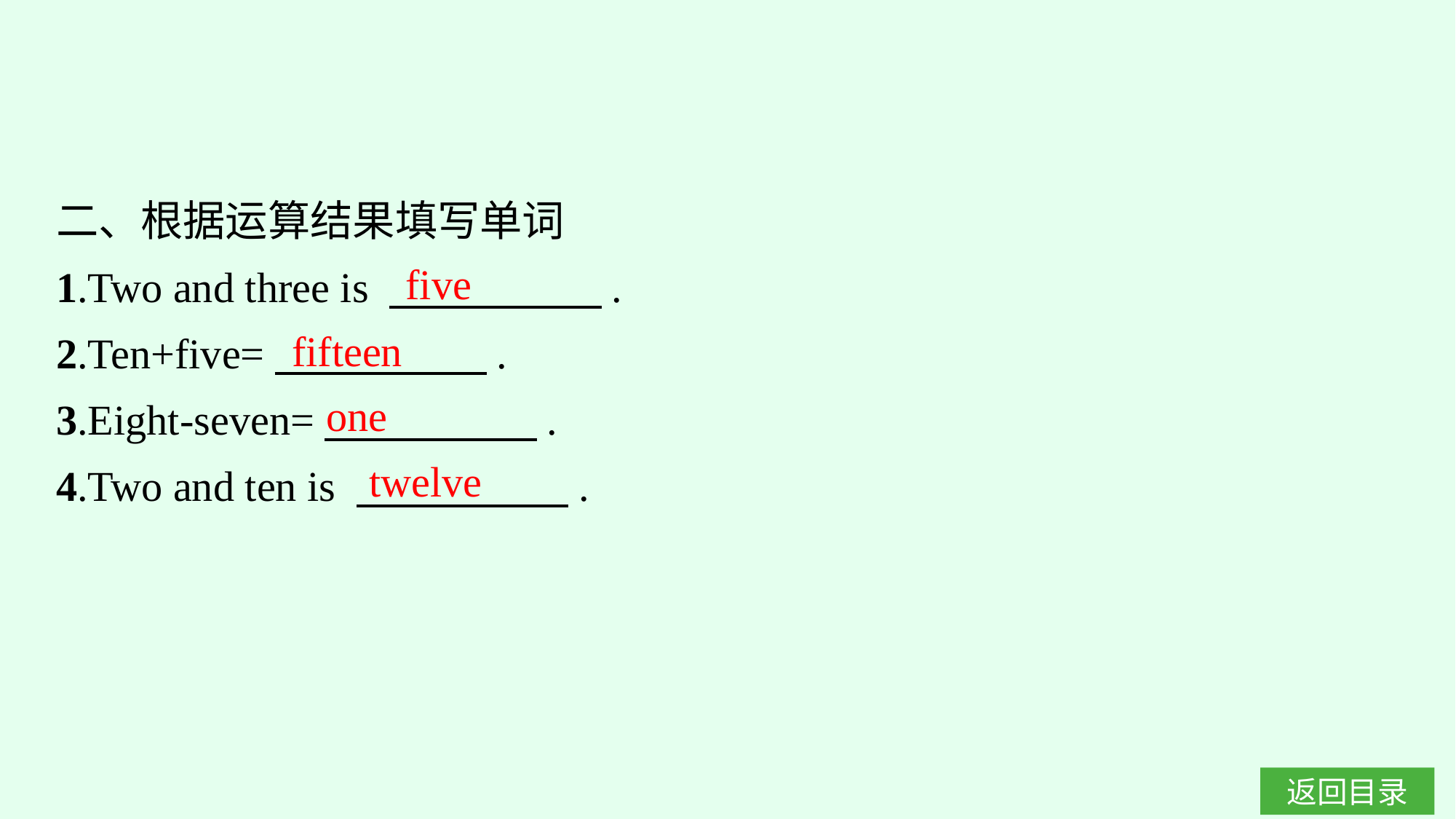

二、根据运算结果填写单词
1.Two and three is 　　　　　.
2.Ten+five=　　　　　.
3.Eight-seven=　　　　　.
4.Two and ten is 　　　　　.
five
fifteen
one
twelve